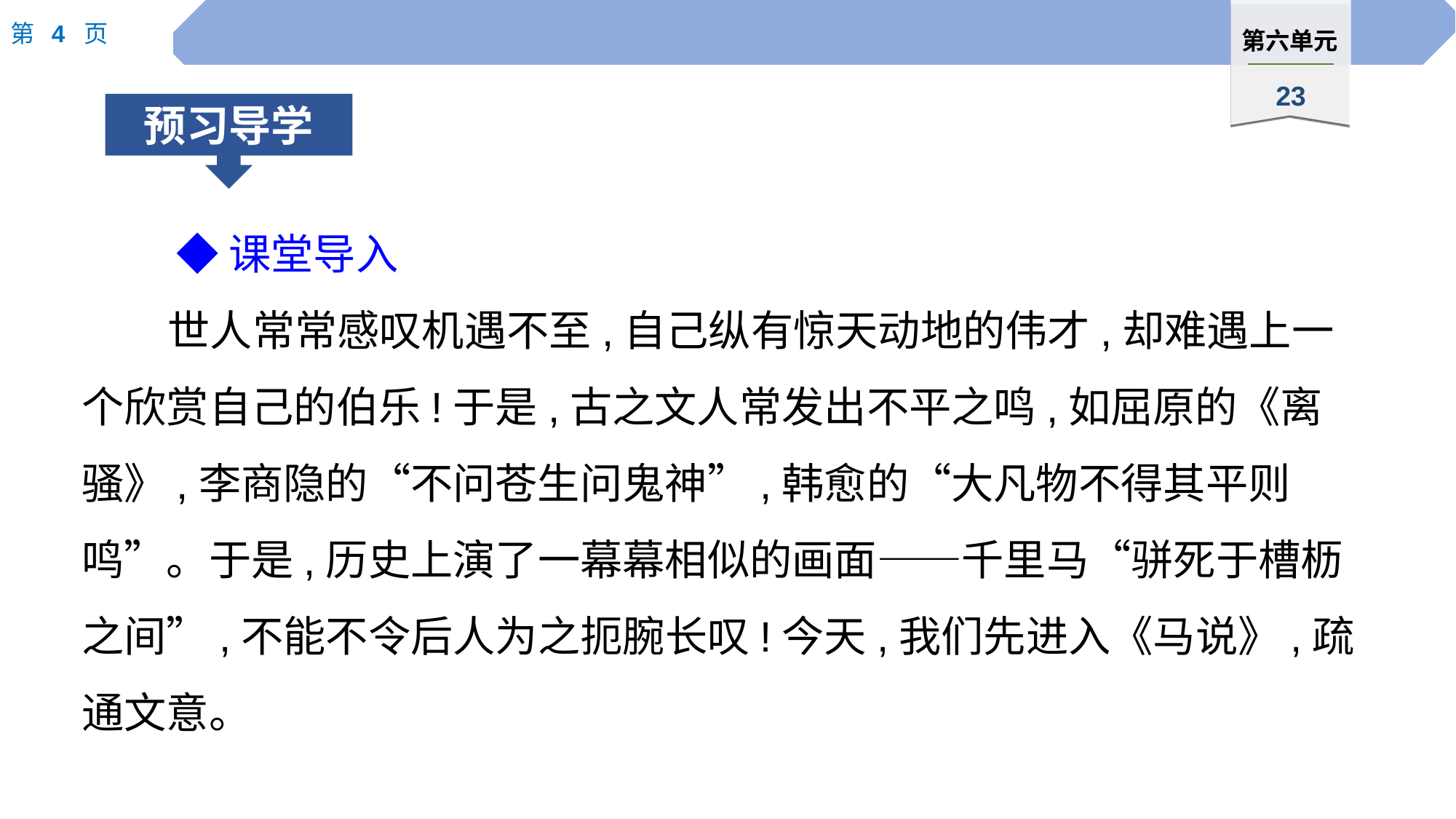

◆课堂导入

世人常常感叹机遇不至,自己纵有惊天动地的伟才,却难遇上一个欣赏自己的伯乐!于是,古之文人常发出不平之鸣,如屈原的《离骚》,李商隐的“不问苍生问鬼神”,韩愈的“大凡物不得其平则鸣”。于是,历史上演了一幕幕相似的画面——千里马“骈死于槽枥之间”,不能不令后人为之扼腕长叹!今天,我们先进入《马说》,疏通文意。